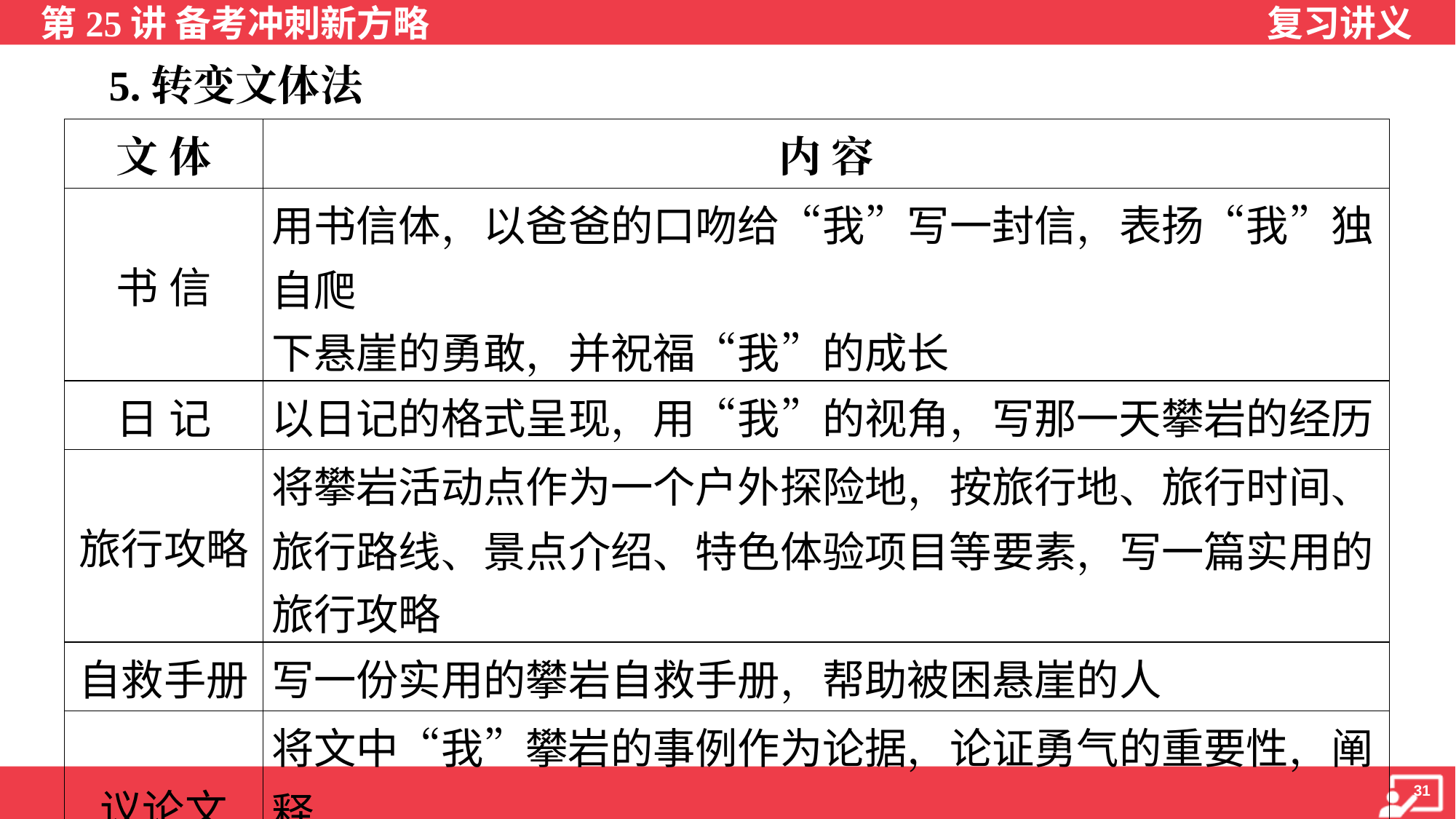

5.转变文体法
| 文 体 | 内 容 |
| --- | --- |
| 书 信 | 用书信体，以爸爸的口吻给“我”写一封信，表扬“我”独自爬 下悬崖的勇敢，并祝福“我”的成长 |
| 日 记 | 以日记的格式呈现，用“我”的视角，写那一天攀岩的经历 |
| 旅行攻略 | 将攀岩活动点作为一个户外探险地，按旅行地、旅行时间、 旅行路线、景点介绍、特色体验项目等要素，写一篇实用的 旅行攻略 |
| 自救手册 | 写一份实用的攀岩自救手册，帮助被困悬崖的人 |
| 议论文 | 将文中“我”攀岩的事例作为论据，论证勇气的重要性，阐释 克服困难后得到的成长 |